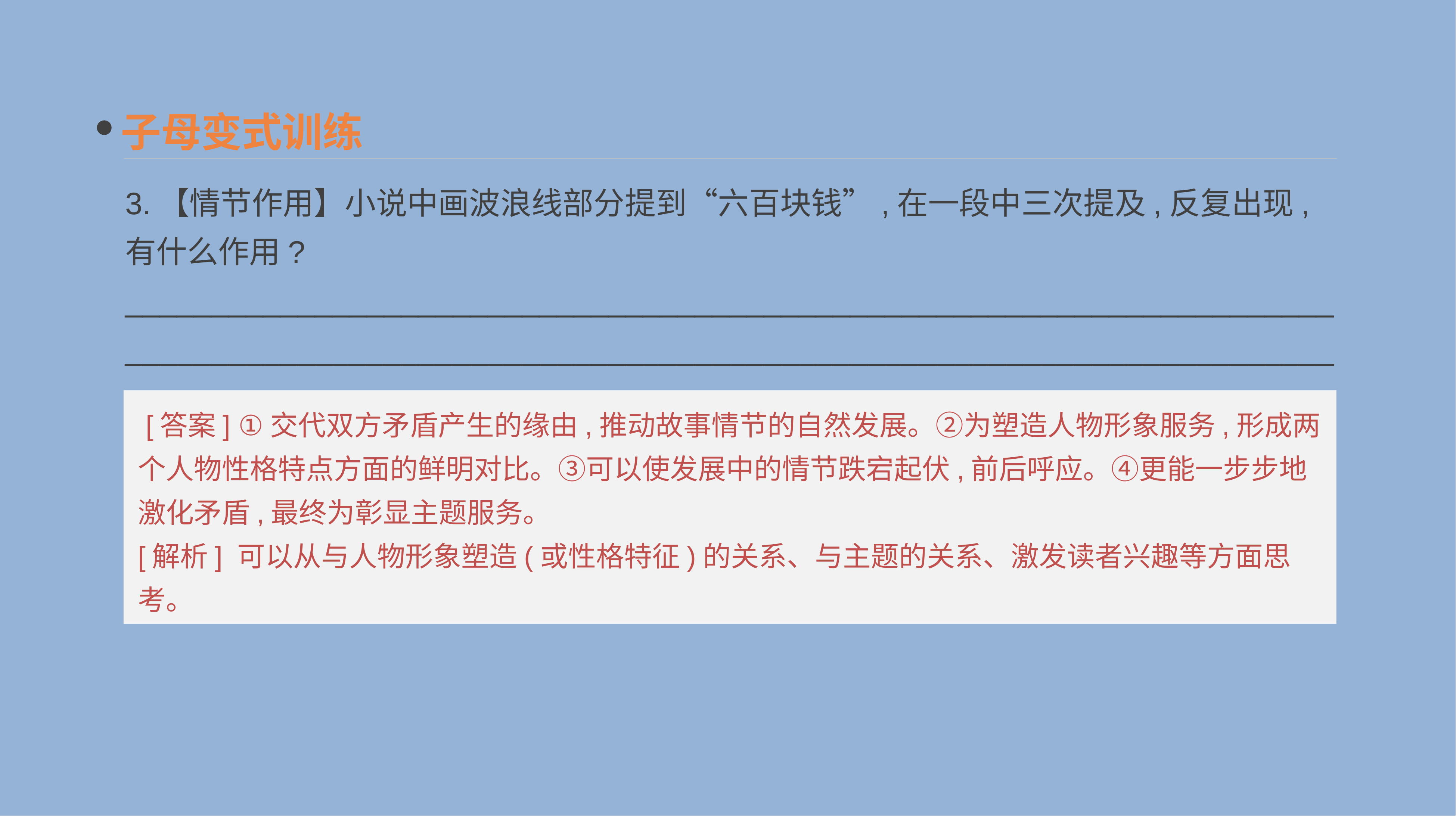

子母变式训练

3.【情节作用】小说中画波浪线部分提到“六百块钱”,在一段中三次提及,反复出现,有什么作用?
__________________________________________________________________________________________________________________________________________________________________________

 [答案] ①交代双方矛盾产生的缘由,推动故事情节的自然发展。②为塑造人物形象服务,形成两个人物性格特点方面的鲜明对比。③可以使发展中的情节跌宕起伏,前后呼应。④更能一步步地激化矛盾,最终为彰显主题服务。
[解析] 可以从与人物形象塑造(或性格特征)的关系、与主题的关系、激发读者兴趣等方面思考。